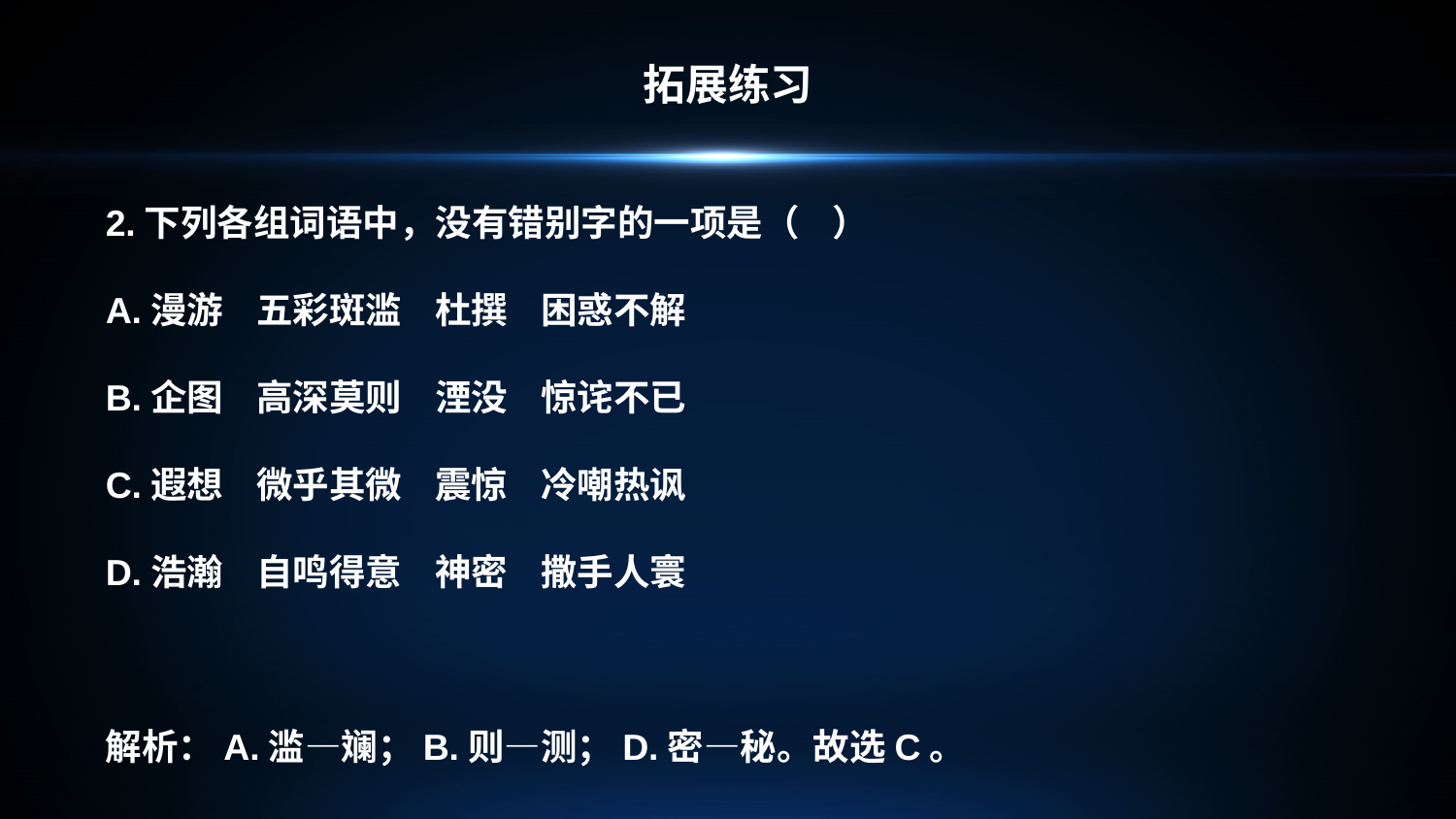

拓展练习
2.下列各组词语中，没有错别字的一项是（    ）
A.漫游    五彩斑滥    杜撰    困惑不解
B.企图    高深莫则    湮没    惊诧不已
C.遐想    微乎其微    震惊    冷嘲热讽
D.浩瀚    自鸣得意    神密    撒手人寰

解析：A.滥—斓；B.则—测；D.密—秘。故选C。